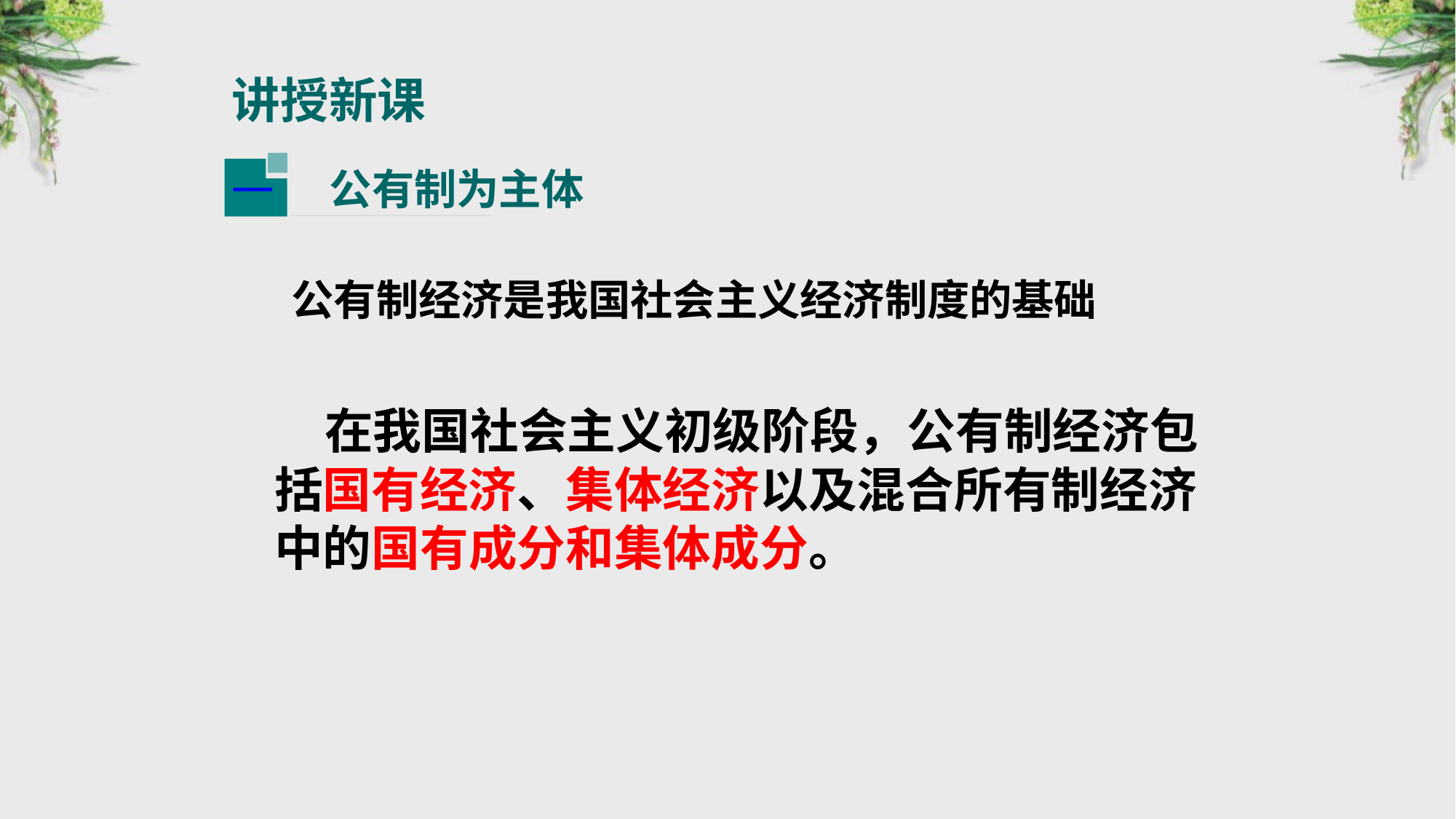

讲授新课

  公有制为主体
一

公有制经济是我国社会主义经济制度的基础
   在我国社会主义初级阶段，公有制经济包括国有经济、集体经济以及混合所有制经济中的国有成分和集体成分。